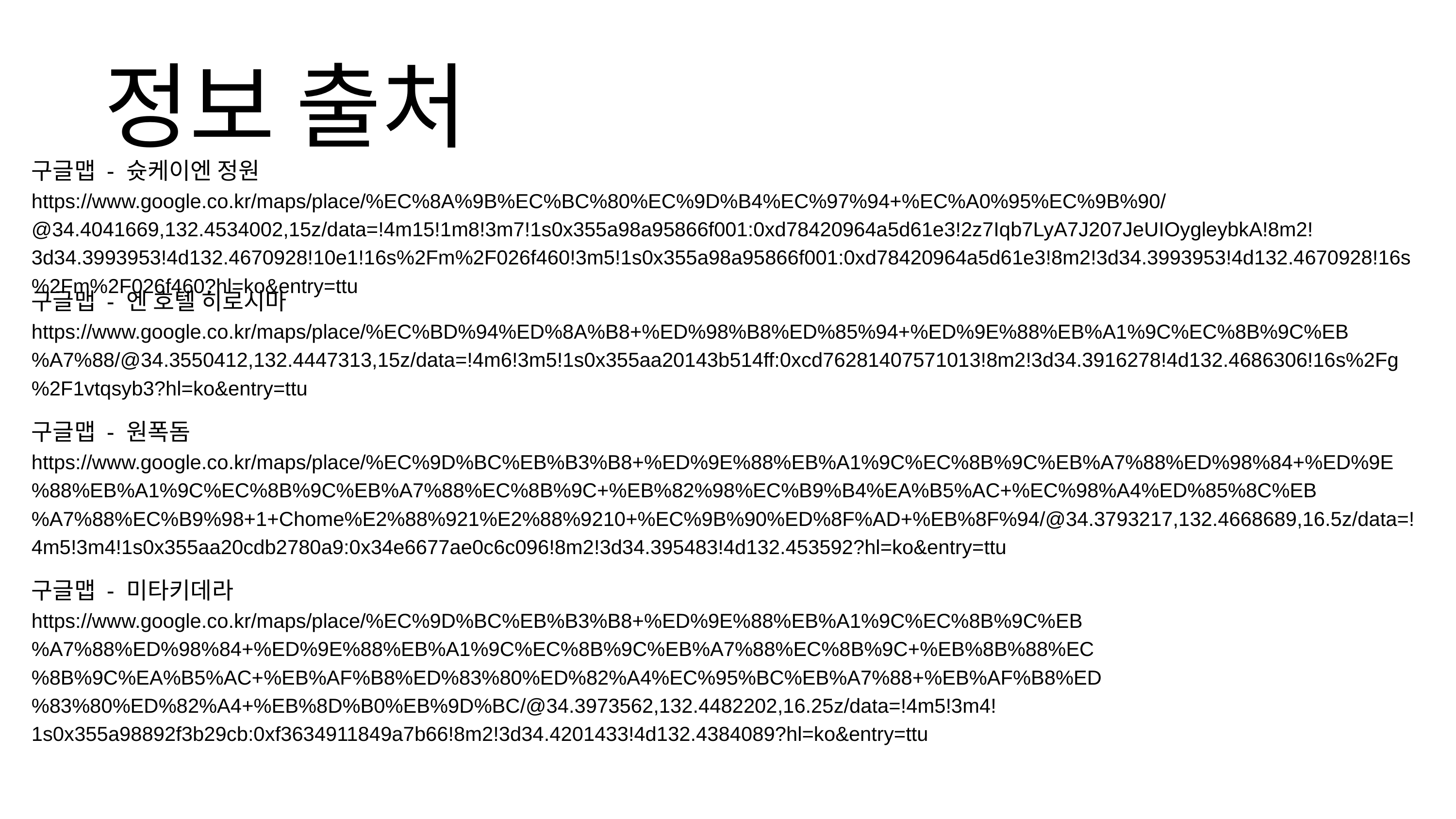

정보 출처
구글맵 - 슛케이엔 정원
https://www.google.co.kr/maps/place/%EC%8A%9B%EC%BC%80%EC%9D%B4%EC%97%94+%EC%A0%95%EC%9B%90/@34.4041669,132.4534002,15z/data=!4m15!1m8!3m7!1s0x355a98a95866f001:0xd78420964a5d61e3!2z7Iqb7LyA7J207JeUIOygleybkA!8m2!3d34.3993953!4d132.4670928!10e1!16s%2Fm%2F026f460!3m5!1s0x355a98a95866f001:0xd78420964a5d61e3!8m2!3d34.3993953!4d132.4670928!16s%2Fm%2F026f460?hl=ko&entry=ttu
구글맵 - 엔 호텔 히로시마
https://www.google.co.kr/maps/place/%EC%BD%94%ED%8A%B8+%ED%98%B8%ED%85%94+%ED%9E%88%EB%A1%9C%EC%8B%9C%EB%A7%88/@34.3550412,132.4447313,15z/data=!4m6!3m5!1s0x355aa20143b514ff:0xcd76281407571013!8m2!3d34.3916278!4d132.4686306!16s%2Fg%2F1vtqsyb3?hl=ko&entry=ttu
구글맵 - 원폭돔
https://www.google.co.kr/maps/place/%EC%9D%BC%EB%B3%B8+%ED%9E%88%EB%A1%9C%EC%8B%9C%EB%A7%88%ED%98%84+%ED%9E%88%EB%A1%9C%EC%8B%9C%EB%A7%88%EC%8B%9C+%EB%82%98%EC%B9%B4%EA%B5%AC+%EC%98%A4%ED%85%8C%EB%A7%88%EC%B9%98+1+Chome%E2%88%921%E2%88%9210+%EC%9B%90%ED%8F%AD+%EB%8F%94/@34.3793217,132.4668689,16.5z/data=!4m5!3m4!1s0x355aa20cdb2780a9:0x34e6677ae0c6c096!8m2!3d34.395483!4d132.453592?hl=ko&entry=ttu
구글맵 - 미타키데라
https://www.google.co.kr/maps/place/%EC%9D%BC%EB%B3%B8+%ED%9E%88%EB%A1%9C%EC%8B%9C%EB%A7%88%ED%98%84+%ED%9E%88%EB%A1%9C%EC%8B%9C%EB%A7%88%EC%8B%9C+%EB%8B%88%EC%8B%9C%EA%B5%AC+%EB%AF%B8%ED%83%80%ED%82%A4%EC%95%BC%EB%A7%88+%EB%AF%B8%ED%83%80%ED%82%A4+%EB%8D%B0%EB%9D%BC/@34.3973562,132.4482202,16.25z/data=!4m5!3m4!1s0x355a98892f3b29cb:0xf3634911849a7b66!8m2!3d34.4201433!4d132.4384089?hl=ko&entry=ttu